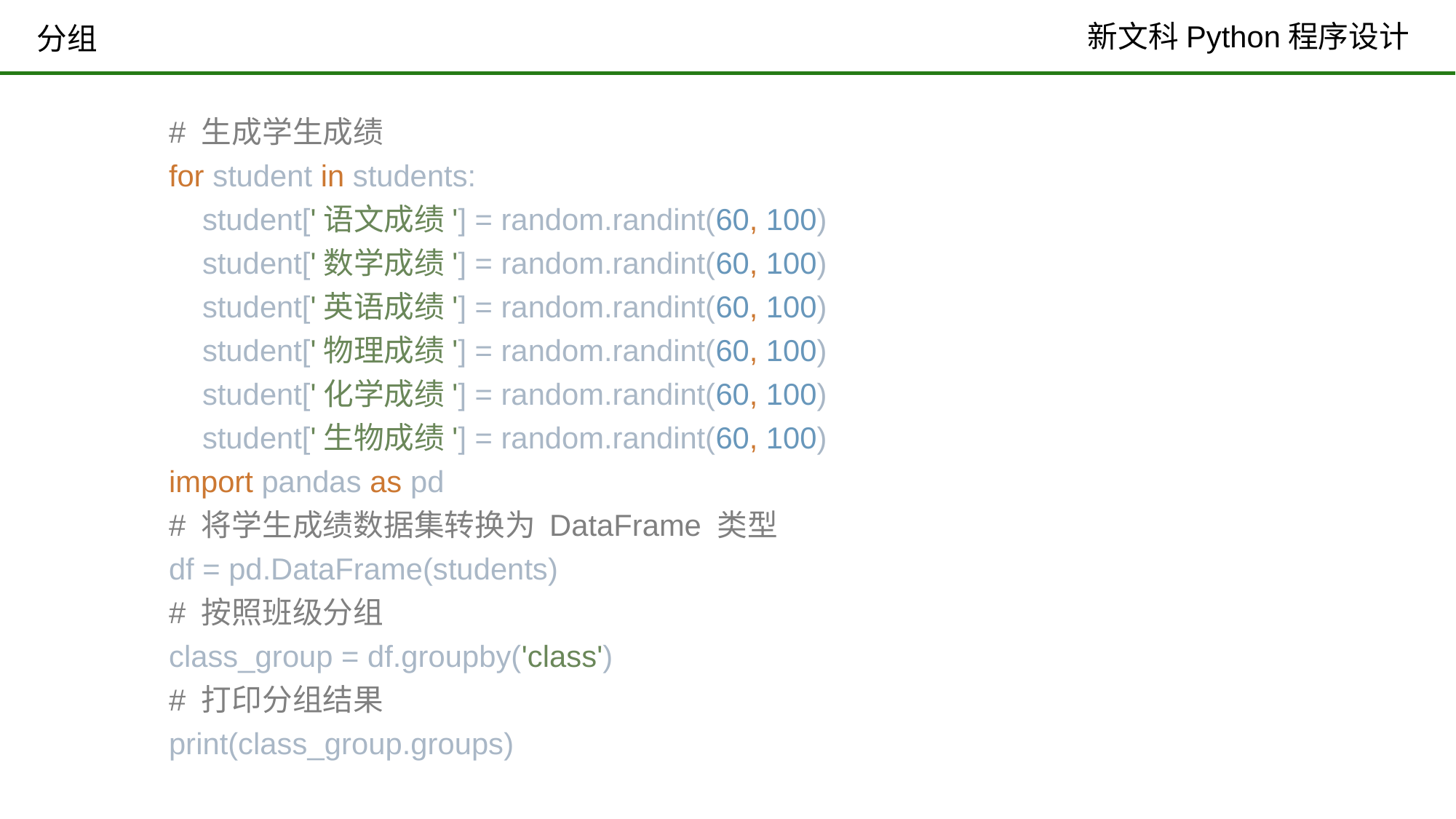

# 分组
# 生成学生成绩 for student in students: student['语文成绩'] = random.randint(60, 100) student['数学成绩'] = random.randint(60, 100) student['英语成绩'] = random.randint(60, 100) student['物理成绩'] = random.randint(60, 100) student['化学成绩'] = random.randint(60, 100) student['生物成绩'] = random.randint(60, 100) import pandas as pd # 将学生成绩数据集转换为 DataFrame 类型 df = pd.DataFrame(students) # 按照班级分组 class_group = df.groupby('class') # 打印分组结果 print(class_group.groups)